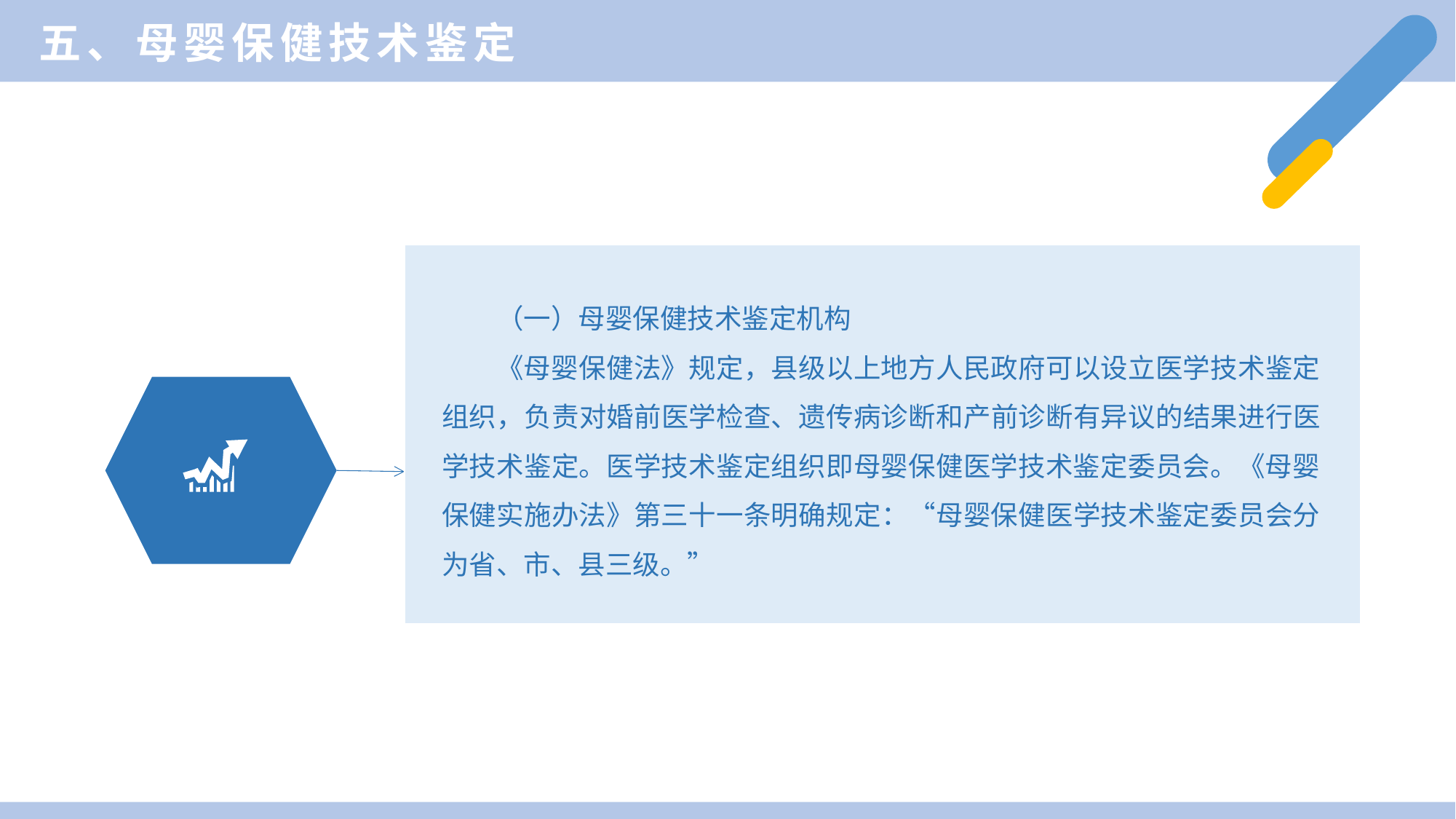

五、母婴保健技术鉴定

（一）母婴保健技术鉴定机构
《母婴保健法》规定，县级以上地方人民政府可以设立医学技术鉴定组织，负责对婚前医学检查、遗传病诊断和产前诊断有异议的结果进行医学技术鉴定。医学技术鉴定组织即母婴保健医学技术鉴定委员会。《母婴保健实施办法》第三十一条明确规定：“母婴保健医学技术鉴定委员会分为省、市、县三级。”